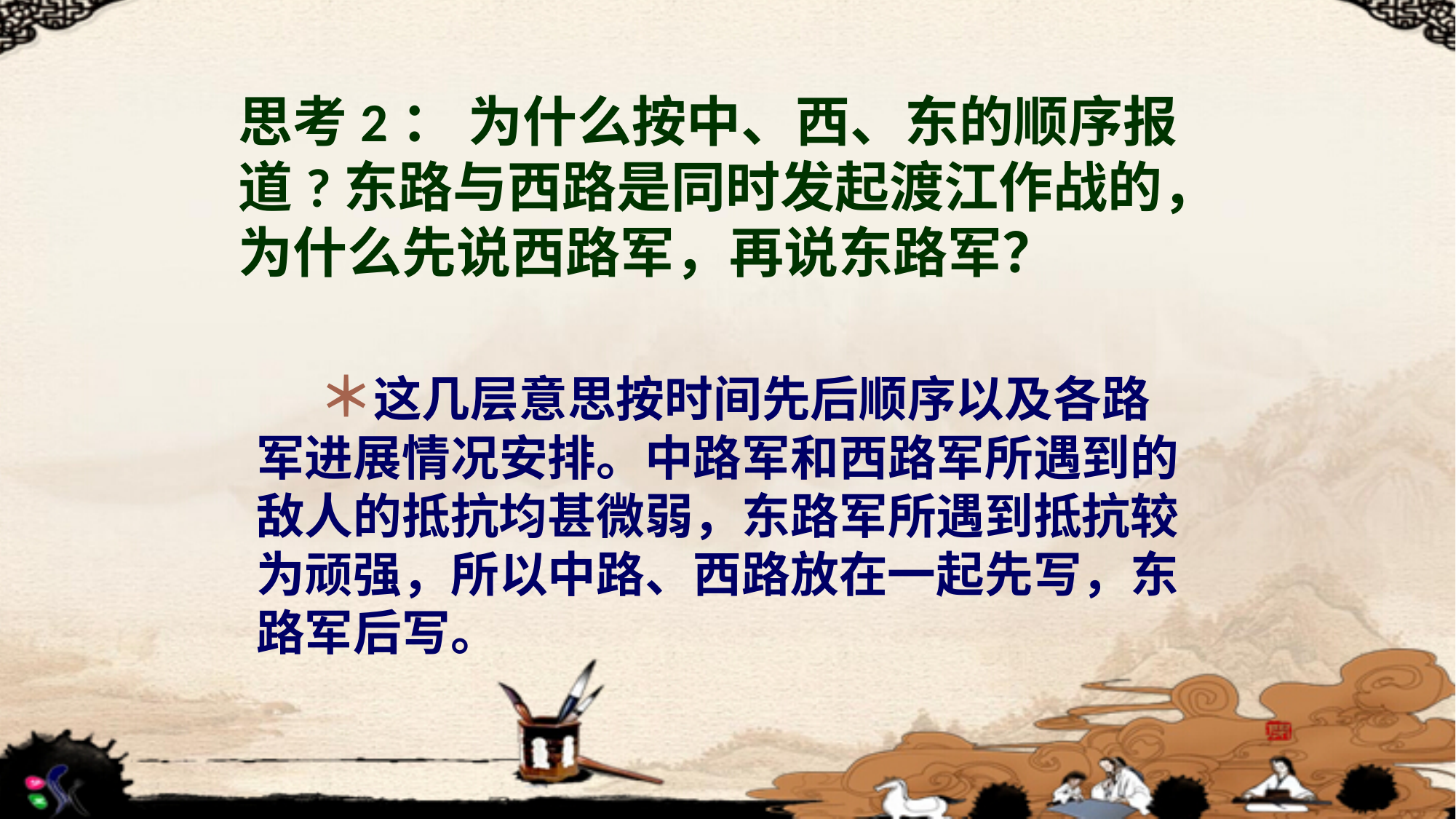

思考2： 为什么按中、西、东的顺序报道?东路与西路是同时发起渡江作战的，为什么先说西路军，再说东路军？

    ＊这几层意思按时间先后顺序以及各路军进展情况安排。中路军和西路军所遇到的敌人的抵抗均甚微弱，东路军所遇到抵抗较为顽强，所以中路、西路放在一起先写，东路军后写。